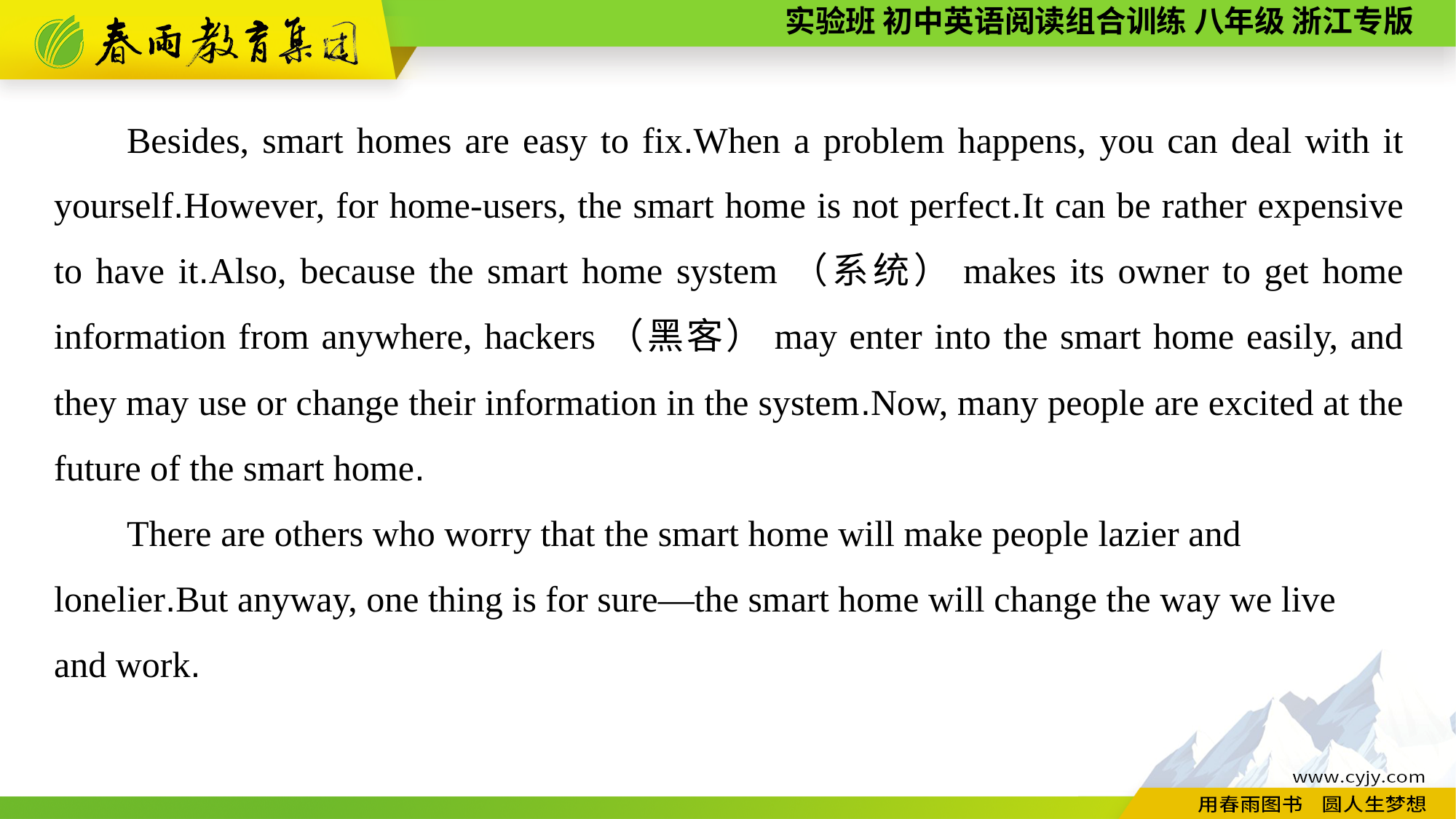

Besides, smart homes are easy to fix.When a problem happens, you can deal with it yourself.However, for home-users, the smart home is not perfect.It can be rather expensive to have it.Also, because the smart home system（系统）makes its owner to get home information from anywhere, hackers（黑客）may enter into the smart home easily, and they may use or change their information in the system.Now, many people are excited at the future of the smart home.
There are others who worry that the smart home will make people lazier and lonelier.But anyway, one thing is for sure—the smart home will change the way we live
and work.